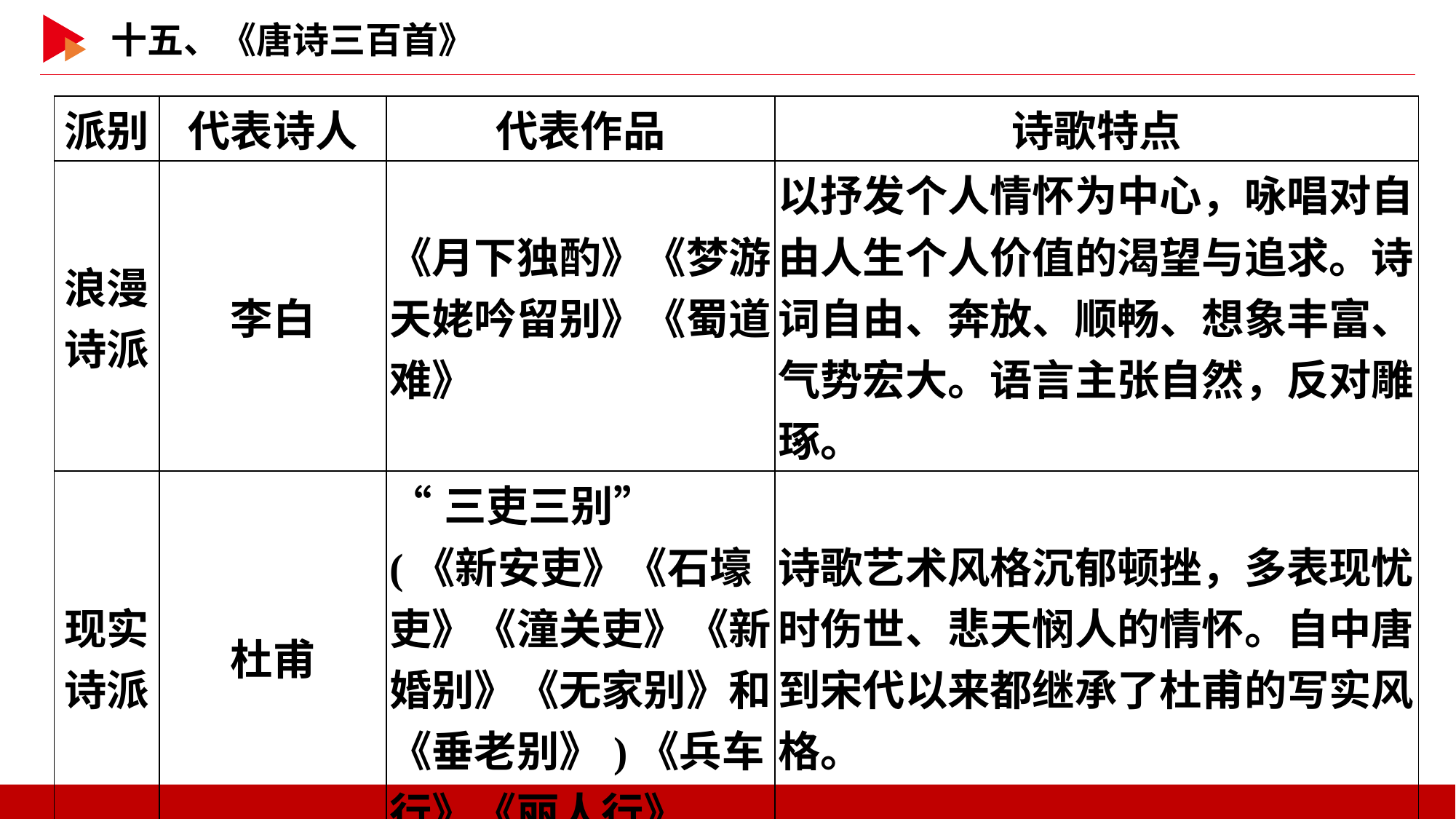

| 派别 | 代表诗人 | 代表作品 | 诗歌特点 |
| --- | --- | --- | --- |
| 浪漫 诗派 | 李白 | 《月下独酌》《梦游天姥吟留别》《蜀道难》 | 以抒发个人情怀为中心，咏唱对自由人生个人价值的渴望与追求。诗词自由、奔放、顺畅、想象丰富、气势宏大。语言主张自然，反对雕琢。 |
| 现实 诗派 | 杜甫 | “三吏三别”(《新安吏》《石壕吏》《潼关吏》《新婚别》《无家别》和《垂老别》)《兵车行》《丽人行》 | 诗歌艺术风格沉郁顿挫，多表现忧时伤世、悲天悯人的情怀。自中唐到宋代以来都继承了杜甫的写实风格。 |